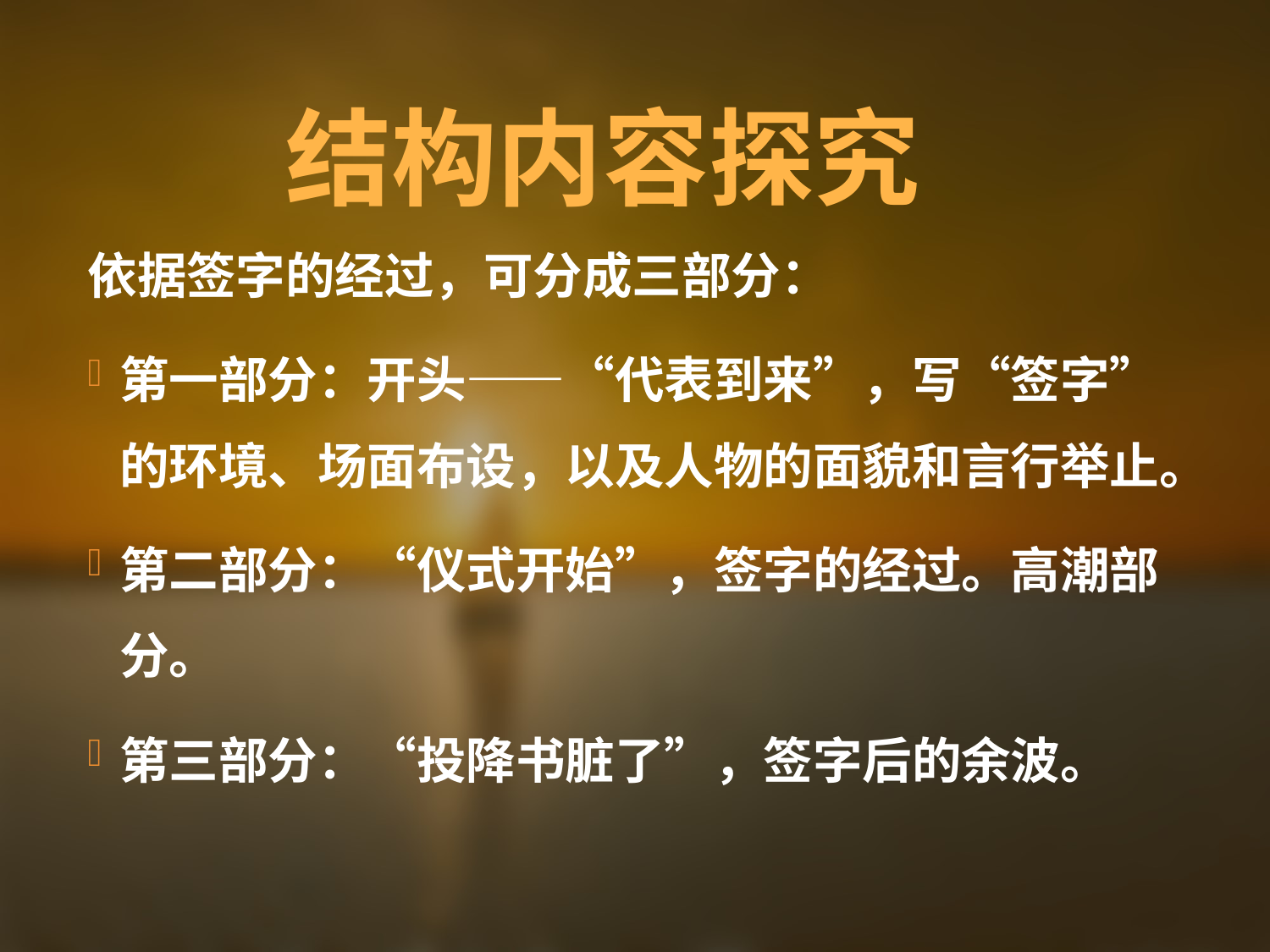

结构内容探究
依据签字的经过，可分成三部分：
第一部分：开头——“代表到来”，写“签字”的环境、场面布设，以及人物的面貌和言行举止。
第二部分：“仪式开始”，签字的经过。高潮部分。
第三部分：“投降书脏了”，签字后的余波。